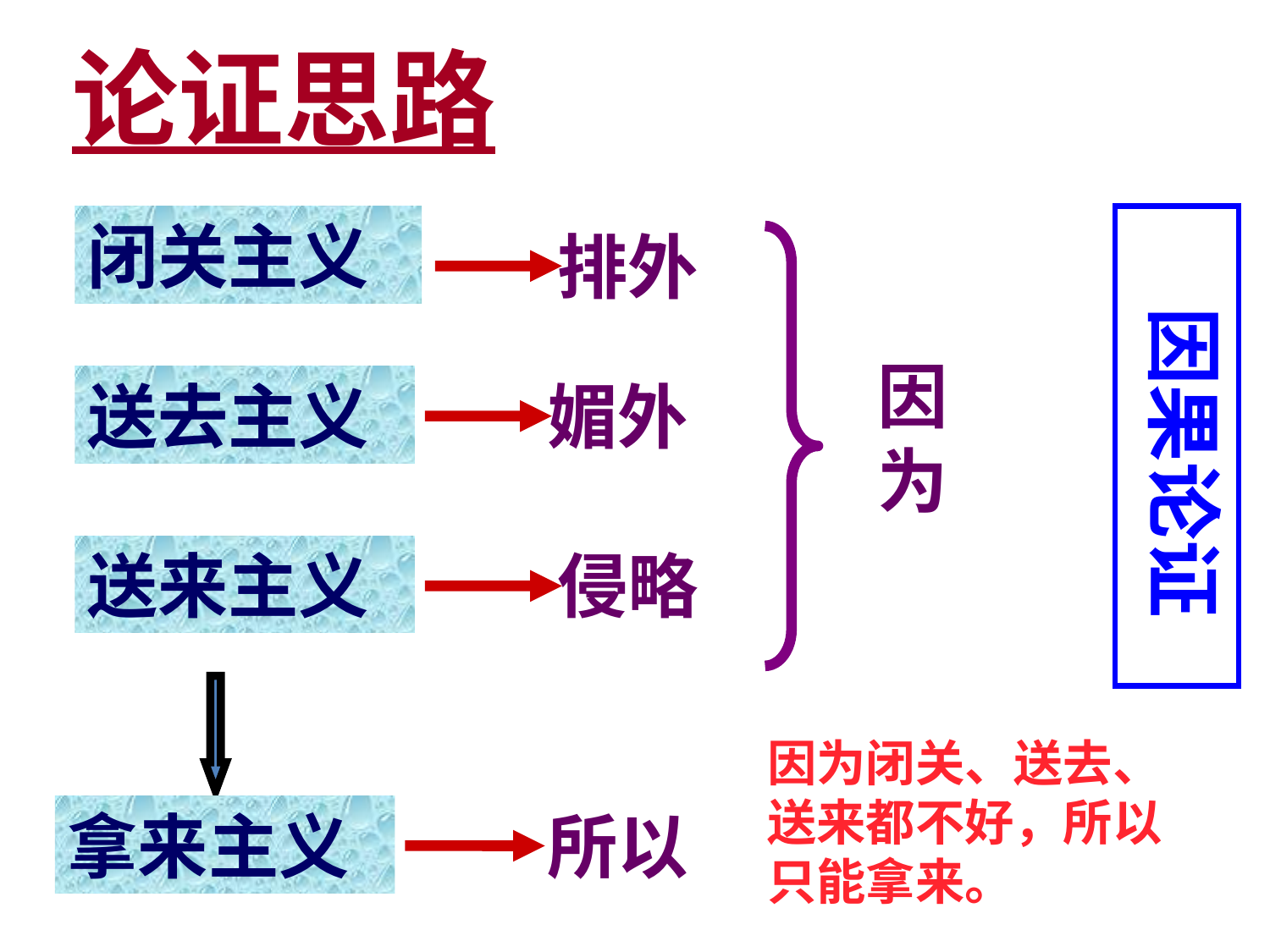

论证思路
闭关主义
    因果论证
排外

因为
送去主义
媚外

送来主义
侵略

因为闭关、送去、送来都不好，所以
只能拿来。
拿来主义
所以